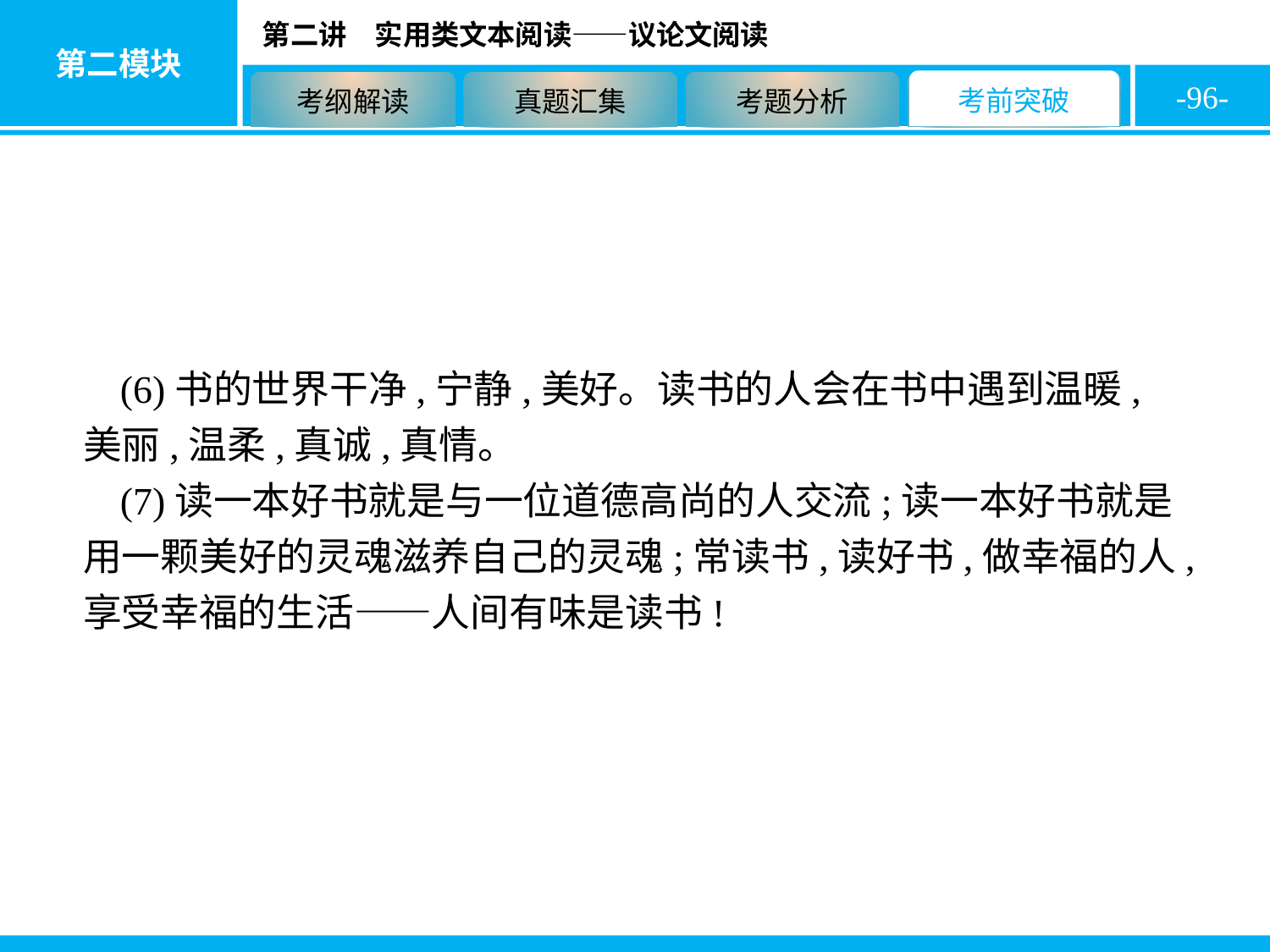

-96-
(6)书的世界干净,宁静,美好。读书的人会在书中遇到温暖,美丽,温柔,真诚,真情。
(7)读一本好书就是与一位道德高尚的人交流;读一本好书就是用一颗美好的灵魂滋养自己的灵魂;常读书,读好书,做幸福的人,享受幸福的生活——人间有味是读书!